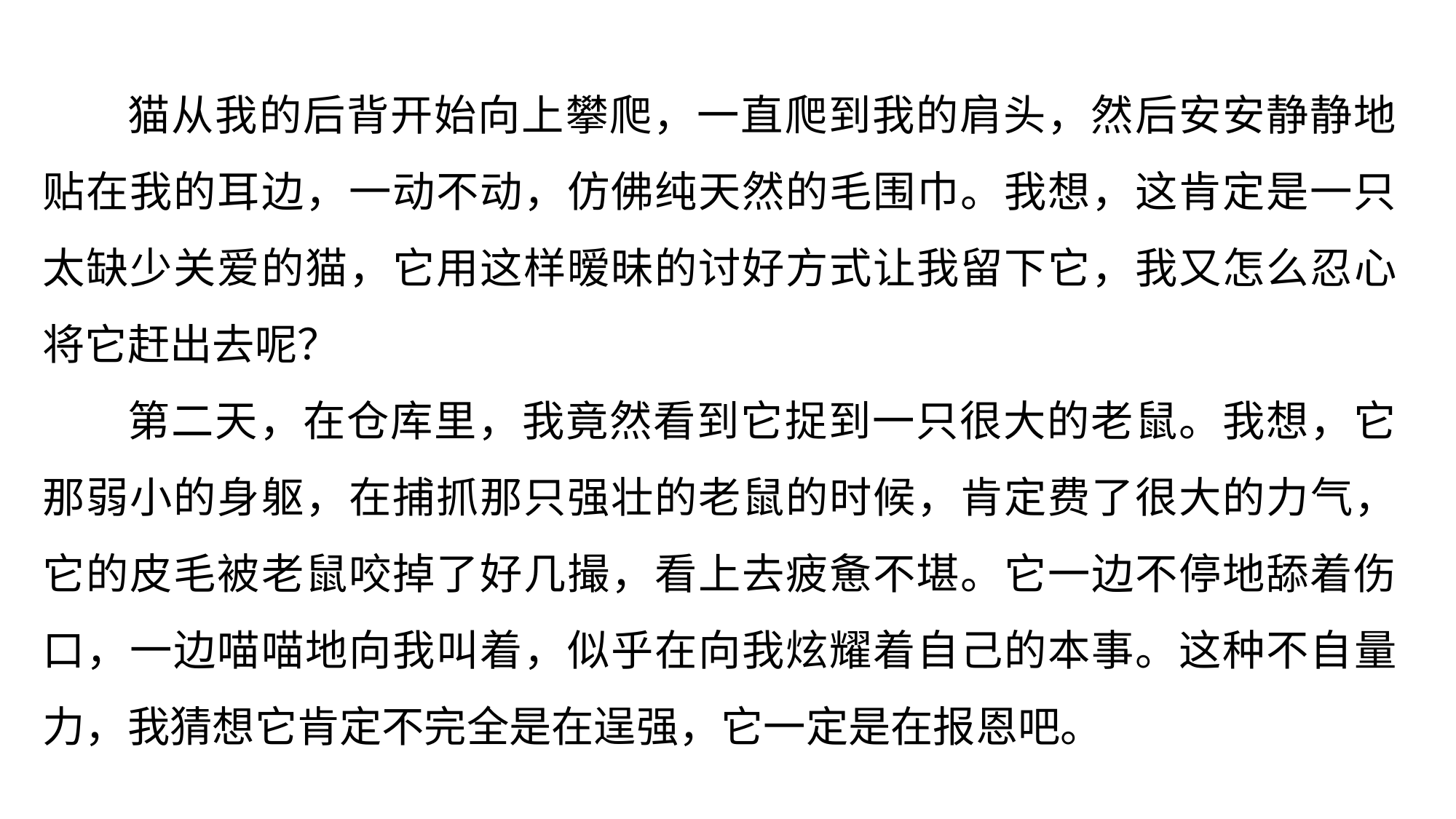

猫从我的后背开始向上攀爬，一直爬到我的肩头，然后安安静静地贴在我的耳边，一动不动，仿佛纯天然的毛围巾。我想，这肯定是一只太缺少关爱的猫，它用这样暧昧的讨好方式让我留下它，我又怎么忍心将它赶出去呢？
第二天，在仓库里，我竟然看到它捉到一只很大的老鼠。我想，它那弱小的身躯，在捕抓那只强壮的老鼠的时候，肯定费了很大的力气，它的皮毛被老鼠咬掉了好几撮，看上去疲惫不堪。它一边不停地舔着伤口，一边喵喵地向我叫着，似乎在向我炫耀着自己的本事。这种不自量力，我猜想它肯定不完全是在逞强，它一定是在报恩吧。